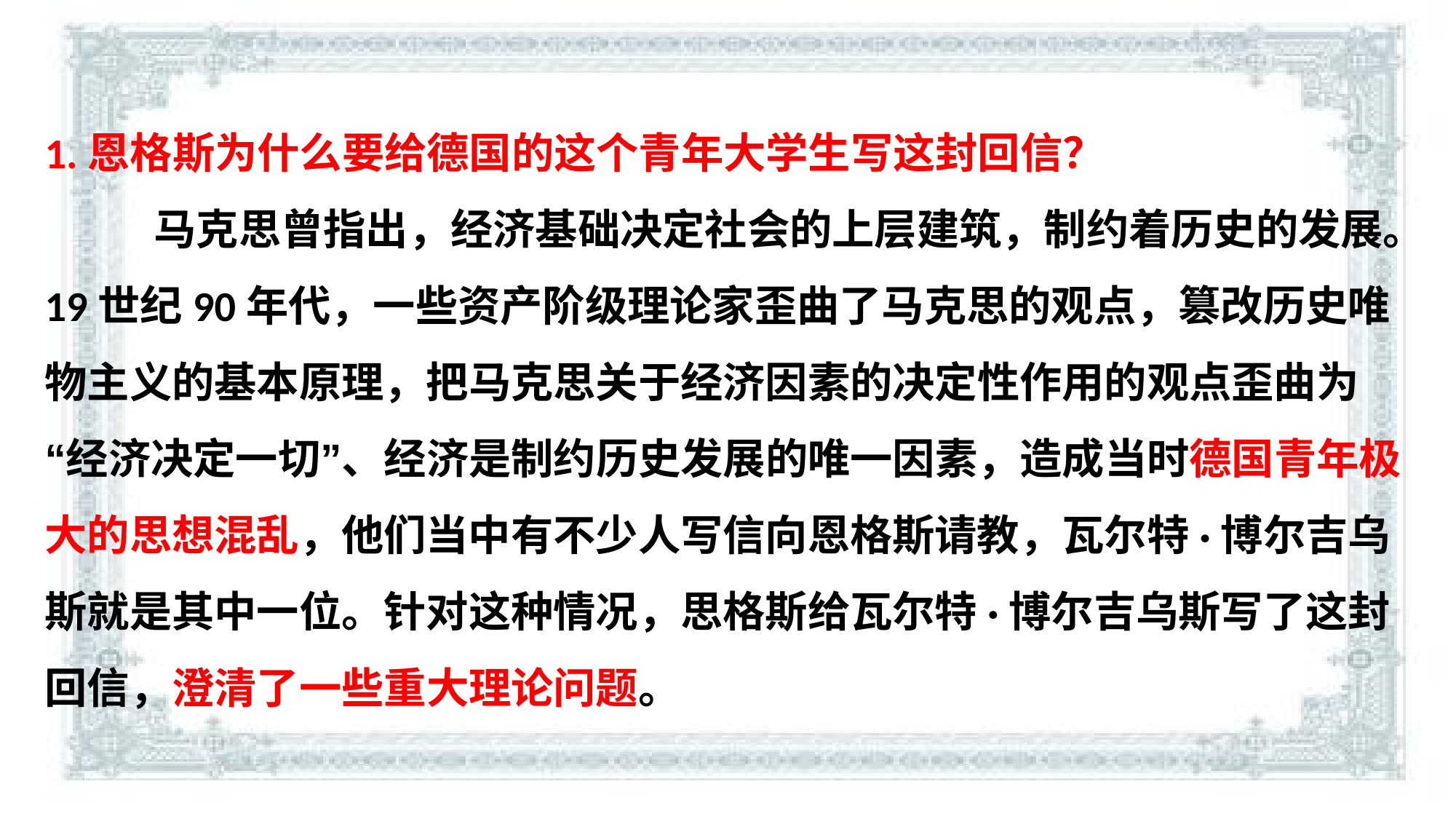

1.恩格斯为什么要给德国的这个青年大学生写这封回信？
	马克思曾指出，经济基础决定社会的上层建筑，制约着历史的发展。19世纪90年代，一些资产阶级理论家歪曲了马克思的观点，篡改历史唯物主义的基本原理，把马克思关于经济因素的决定性作用的观点歪曲为“经济决定一切”、经济是制约历史发展的唯一因素，造成当时德国青年极大的思想混乱，他们当中有不少人写信向恩格斯请教，瓦尔特·博尔吉乌斯就是其中一位。针对这种情况，思格斯给瓦尔特·博尔吉乌斯写了这封回信，澄清了一些重大理论问题。